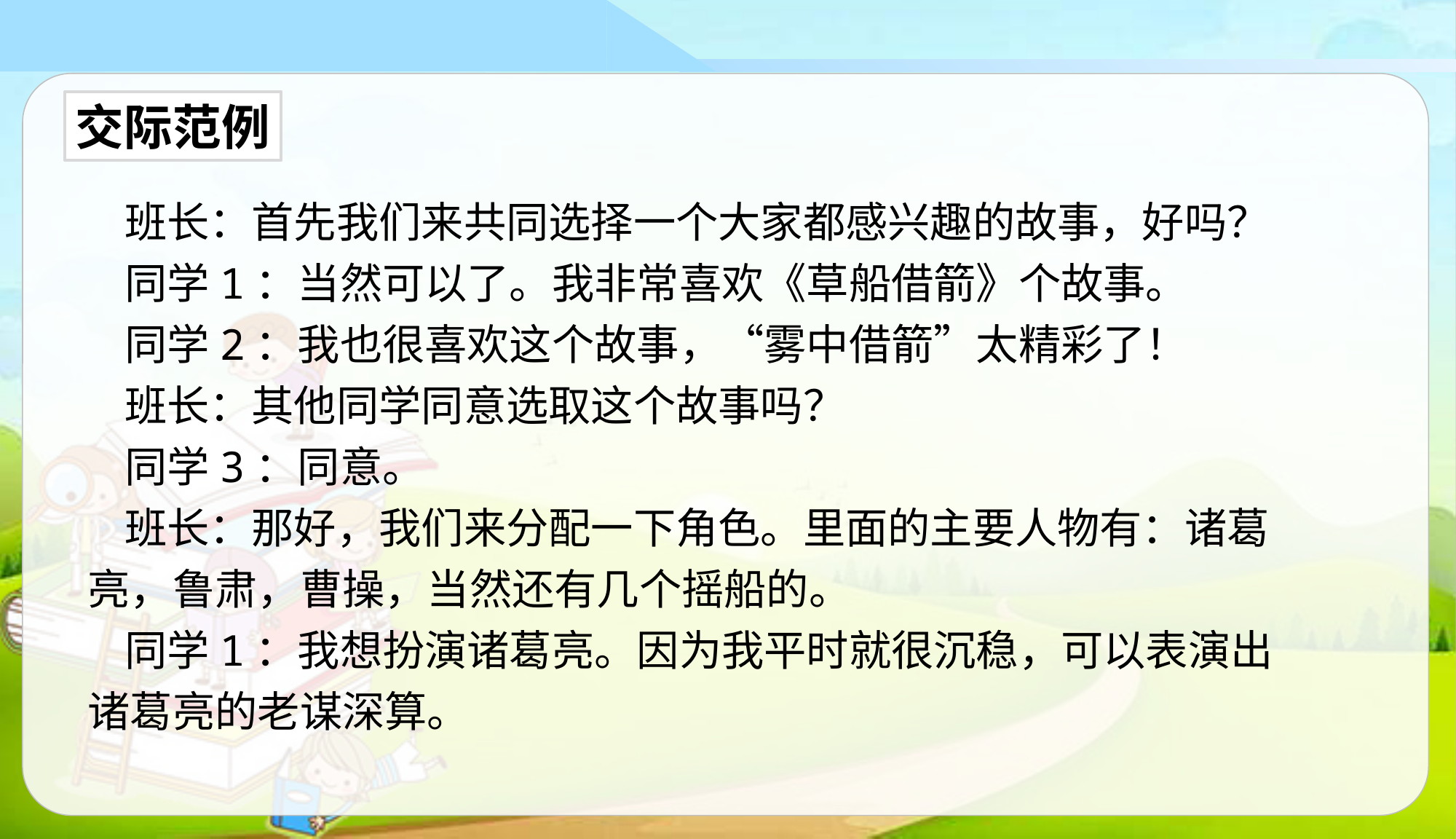

交际范例
班长：首先我们来共同选择一个大家都感兴趣的故事，好吗？
同学1：当然可以了。我非常喜欢《草船借箭》个故事。
同学2：我也很喜欢这个故事，“雾中借箭”太精彩了！
班长：其他同学同意选取这个故事吗？
同学3：同意。
班长：那好，我们来分配一下角色。里面的主要人物有：诸葛亮，鲁肃，曹操，当然还有几个摇船的。
同学1：我想扮演诸葛亮。因为我平时就很沉稳，可以表演出诸葛亮的老谋深算。